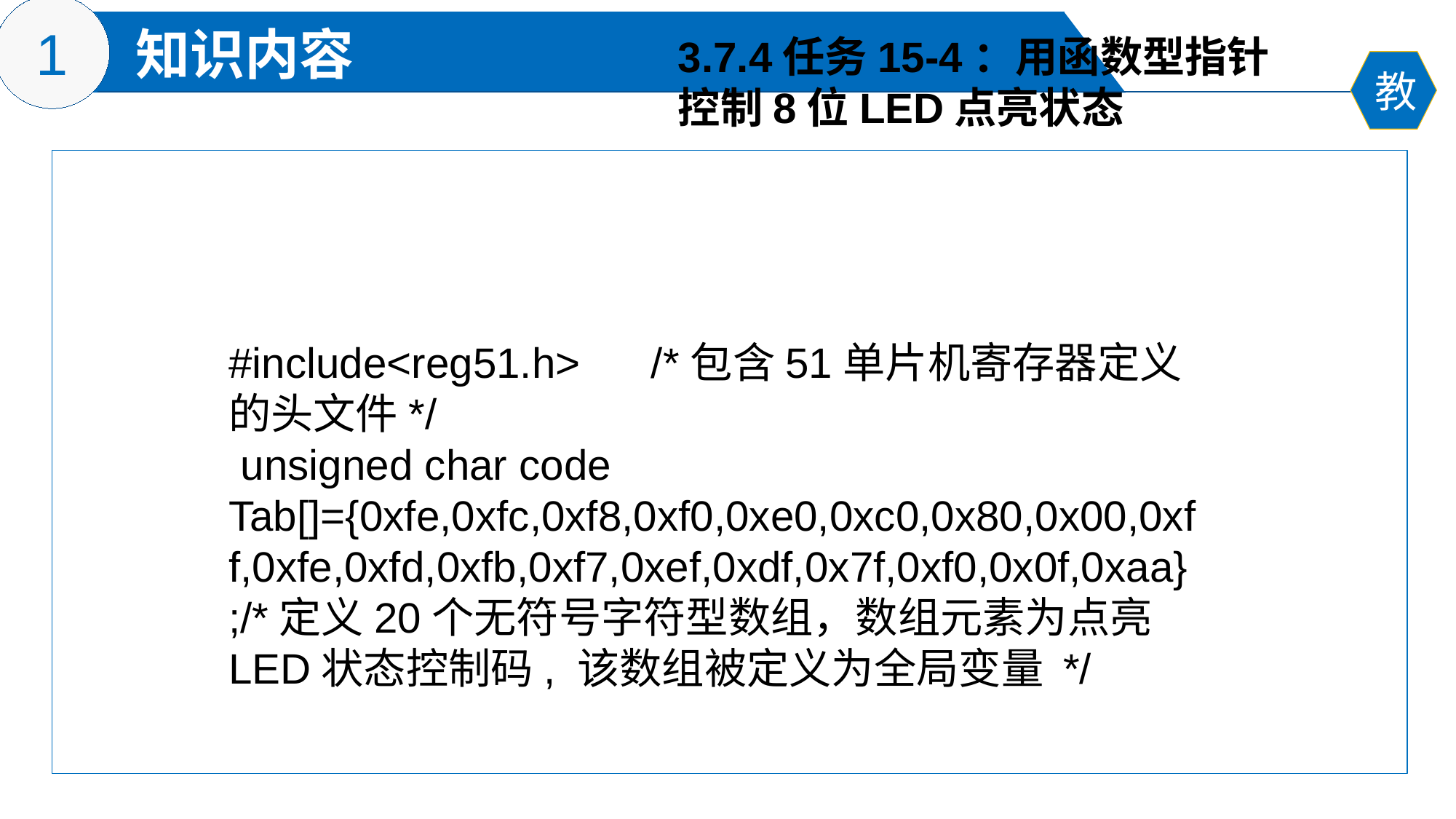

3.7.4任务15-4：用函数型指针
控制8位LED点亮状态

#include<reg51.h>      /*包含51单片机寄存器定义的头文件*/
 unsigned char code Tab[]={0xfe,0xfc,0xf8,0xf0,0xe0,0xc0,0x80,0x00,0xff,0xfe,0xfd,0xfb,0xf7,0xef,0xdf,0x7f,0xf0,0x0f,0xaa};/*定义20个无符号字符型数组，数组元素为点亮LED状态控制码, 该数组被定义为全局变量 */